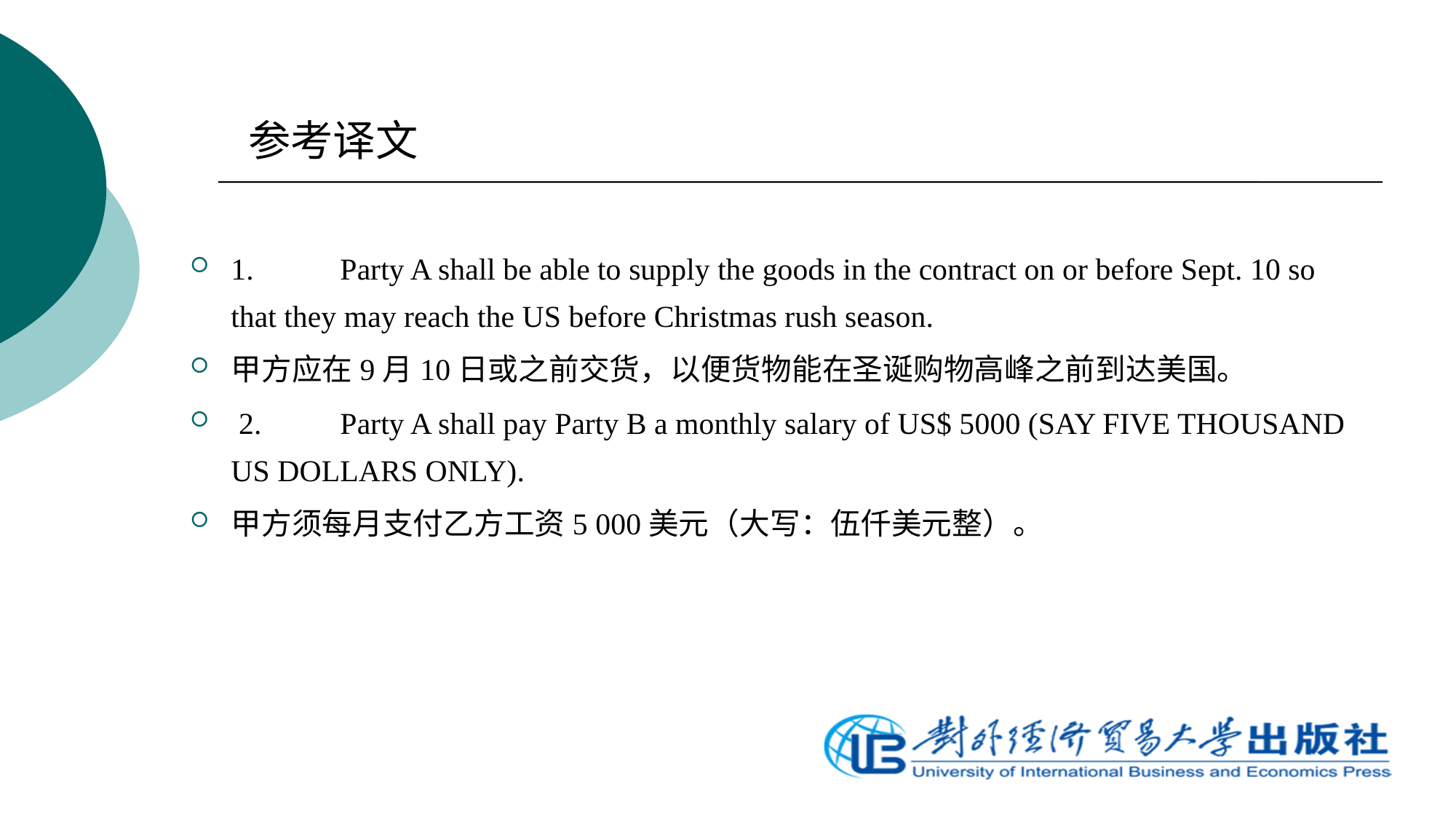

参考译文
1.	Party A shall be able to supply the goods in the contract on or before Sept. 10 so that they may reach the US before Christmas rush season.
甲方应在9月10日或之前交货，以便货物能在圣诞购物高峰之前到达美国。
 2.	Party A shall pay Party B a monthly salary of US$ 5000 (SAY FIVE THOUSAND US DOLLARS ONLY).
甲方须每月支付乙方工资5 000美元（大写：伍仟美元整）。